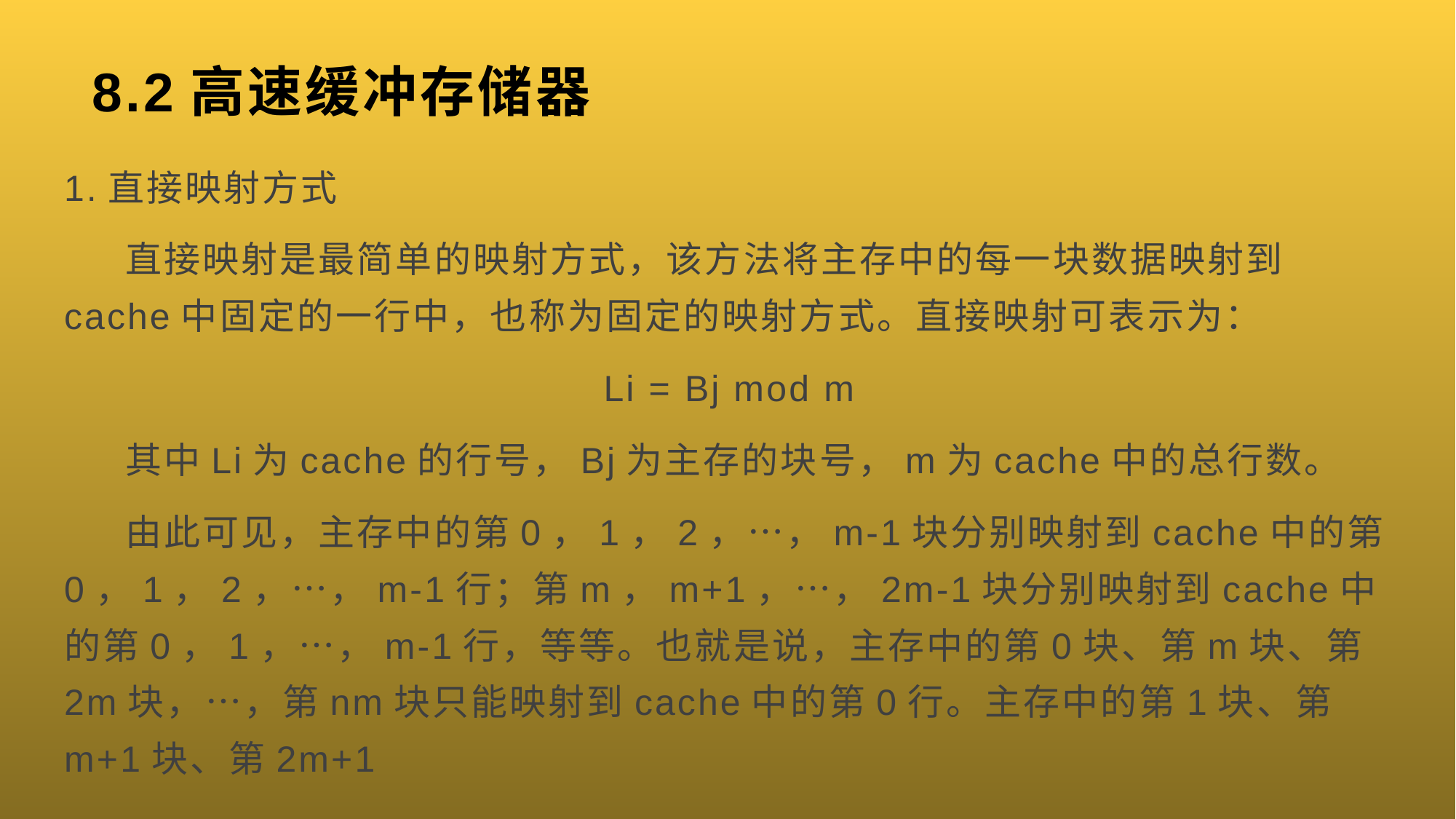

# 8.2高速缓冲存储器
1.直接映射方式
     直接映射是最简单的映射方式，该方法将主存中的每一块数据映射到cache中固定的一行中，也称为固定的映射方式。直接映射可表示为：
Li = Bj mod m
     其中Li为cache的行号，Bj为主存的块号，m为cache中的总行数。
     由此可见，主存中的第0，1，2，…，m-1块分别映射到cache中的第0，1，2，…，m-1行；第m，m+1，…，2m-1块分别映射到cache中的第0，1，…，m-1行，等等。也就是说，主存中的第0块、第m块、第2m块，…，第nm块只能映射到cache中的第0行。主存中的第1块、第m+1块、第2m+1